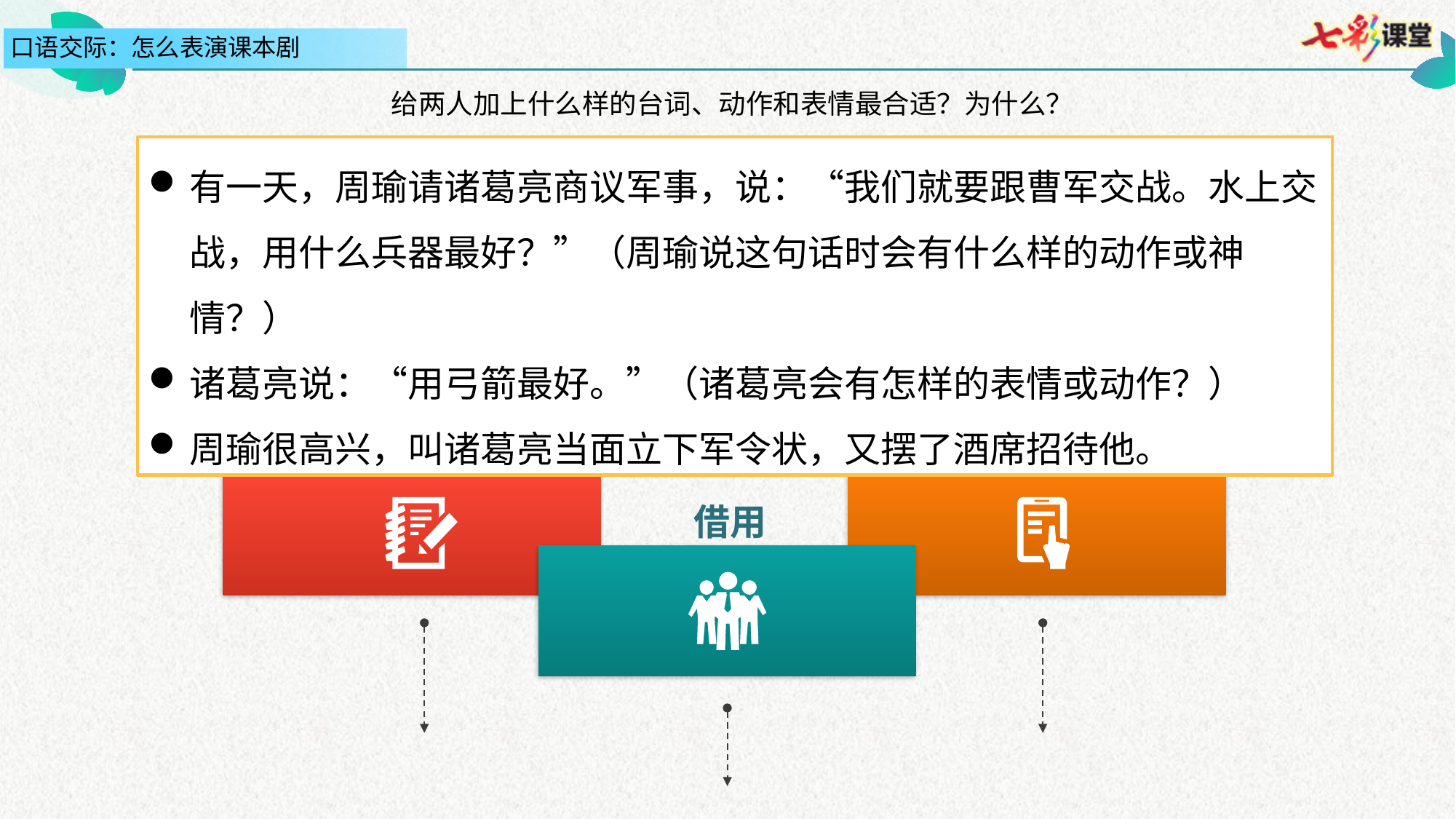

给两人加上什么样的台词、动作和表情最合适？为什么？
有一天，周瑜请诸葛亮商议军事，说：“我们就要跟曹军交战。水上交战，用什么兵器最好？”（周瑜说这句话时会有什么样的动作或神情？）
诸葛亮说：“用弓箭最好。”（诸葛亮会有怎样的表情或动作？）
周瑜很高兴，叫诸葛亮当面立下军令状，又摆了酒席招待他。
改造
添加

借用